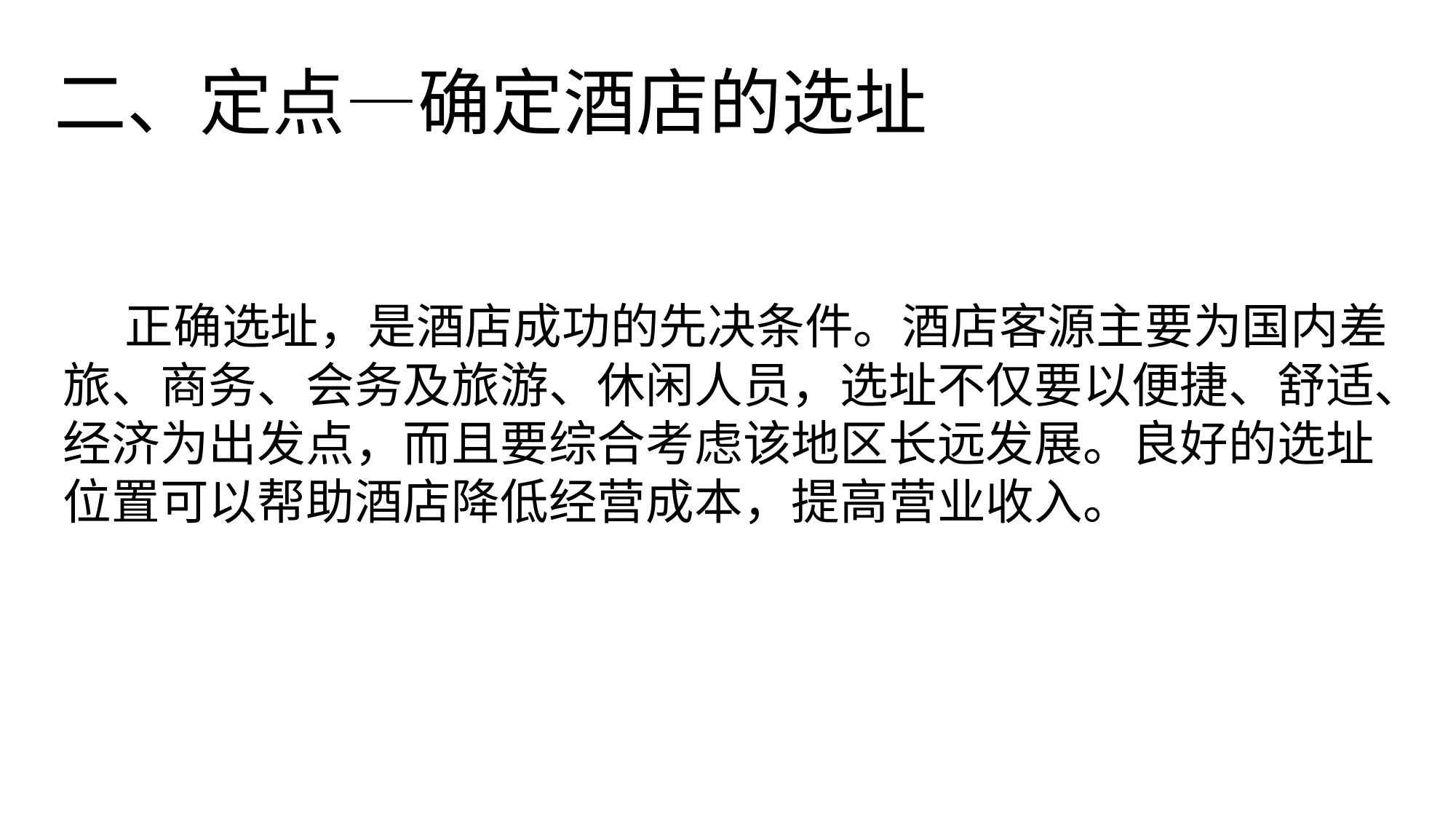

二、定点—确定酒店的选址
    正确选址，是酒店成功的先决条件。酒店客源主要为国内差旅、商务、会务及旅游、休闲人员，选址不仅要以便捷、舒适、经济为出发点，而且要综合考虑该地区长远发展。良好的选址位置可以帮助酒店降低经营成本，提高营业收入。